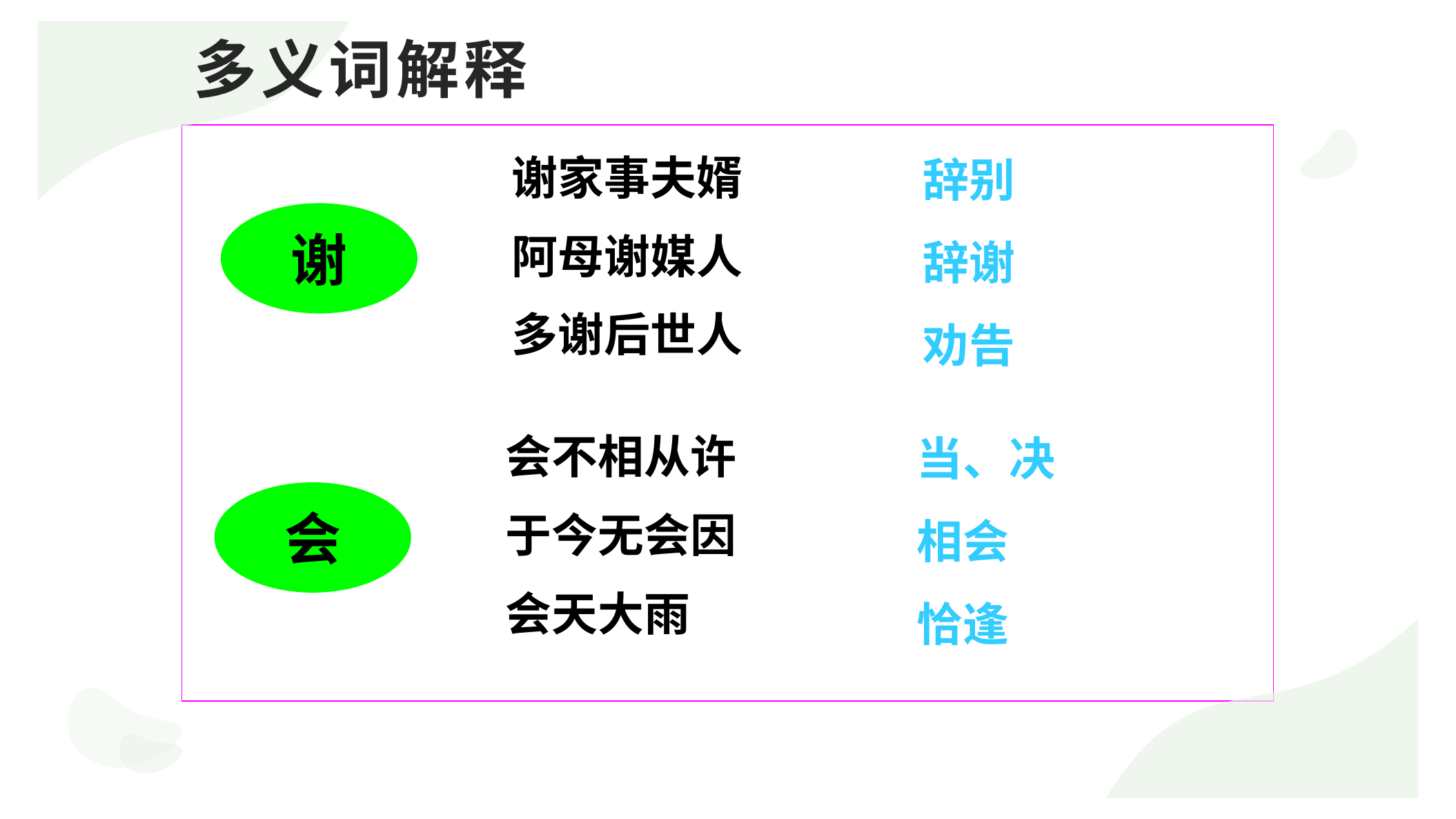

多义词解释

谢家事夫婿
阿母谢媒人
多谢后世人
辞别
谢
辞谢
劝告
会不相从许
于今无会因
会天大雨
当、决
会
相会

恰逢